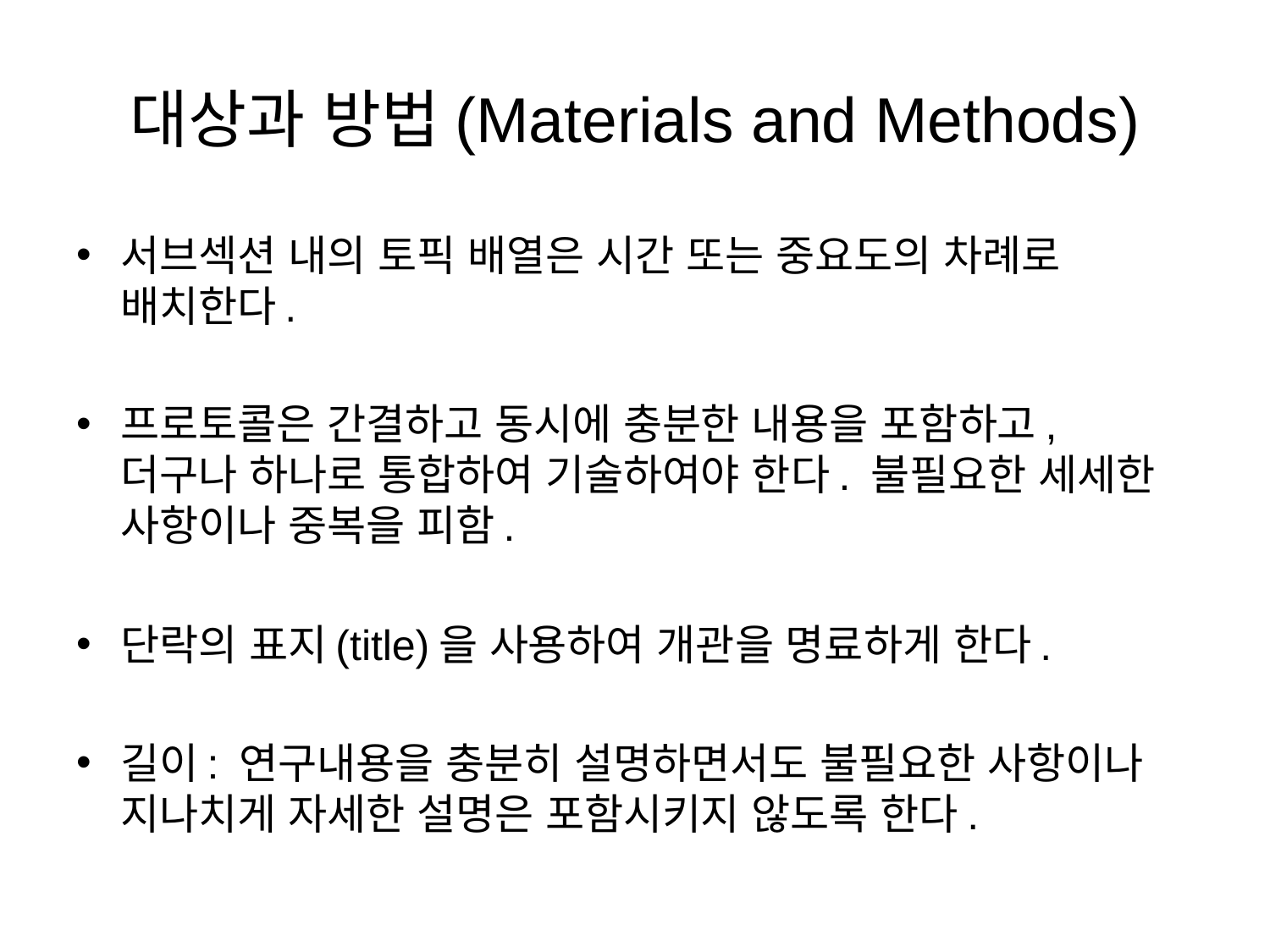

# 대상과 방법(Materials and Methods)
서브섹션 내의 토픽 배열은 시간 또는 중요도의 차례로 배치한다.

프로토콜은 간결하고 동시에 충분한 내용을 포함하고, 더구나 하나로 통합하여 기술하여야 한다. 불필요한 세세한 사항이나 중복을 피함.

단락의 표지(title)을 사용하여 개관을 명료하게 한다.

길이: 연구내용을 충분히 설명하면서도 불필요한 사항이나 지나치게 자세한 설명은 포함시키지 않도록 한다.